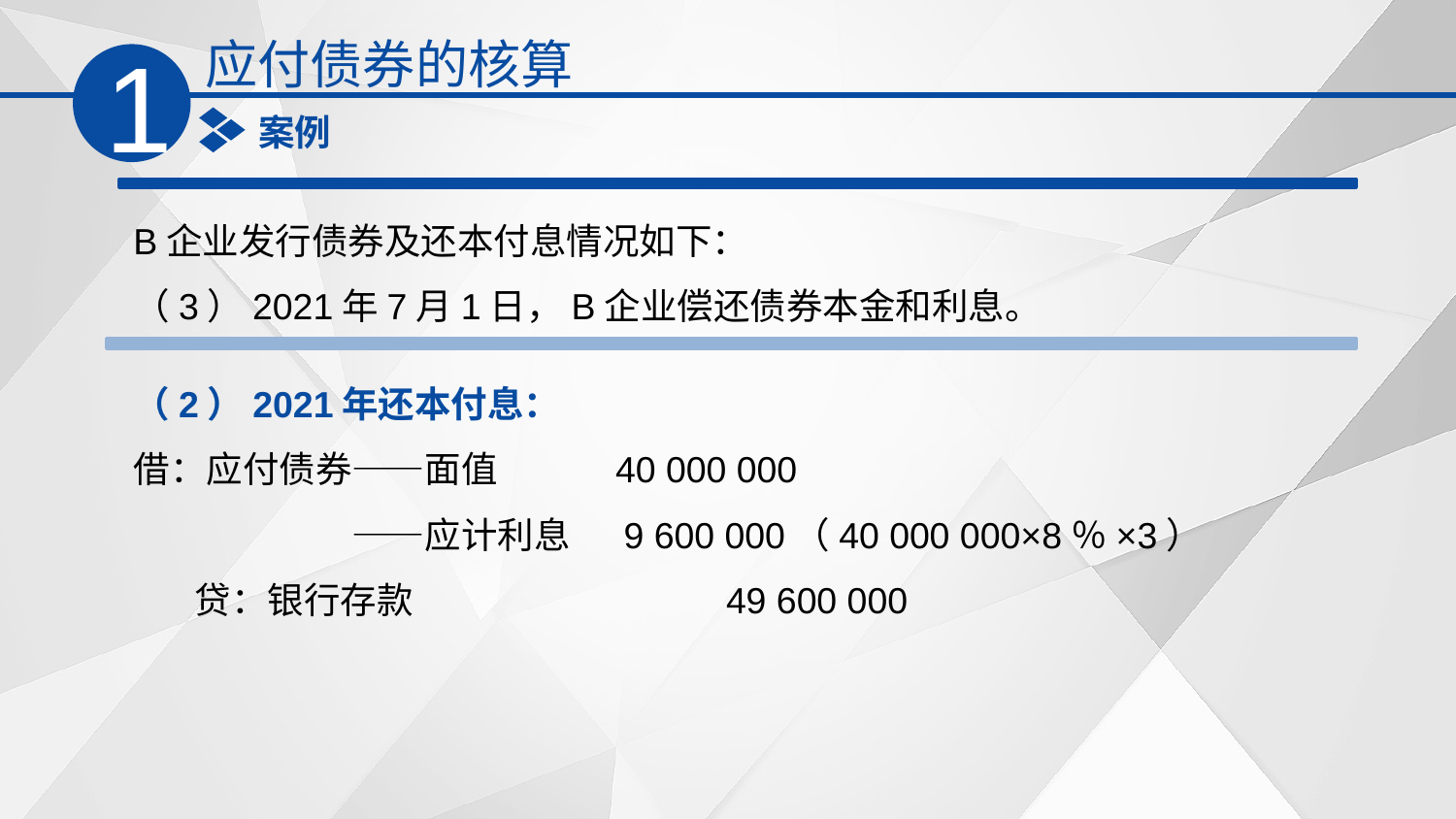

应付债券的核算
1

案例

B企业发行债券及还本付息情况如下：
（3）2021年7月1日，B企业偿还债券本金和利息。

（2）2021年还本付息：
借：应付债券——面值　　　40 000 000
　　　　　　——应计利息　 9 600 000（40 000 000×8％×3）
　   贷：银行存款　　　　　　　      49 600 000